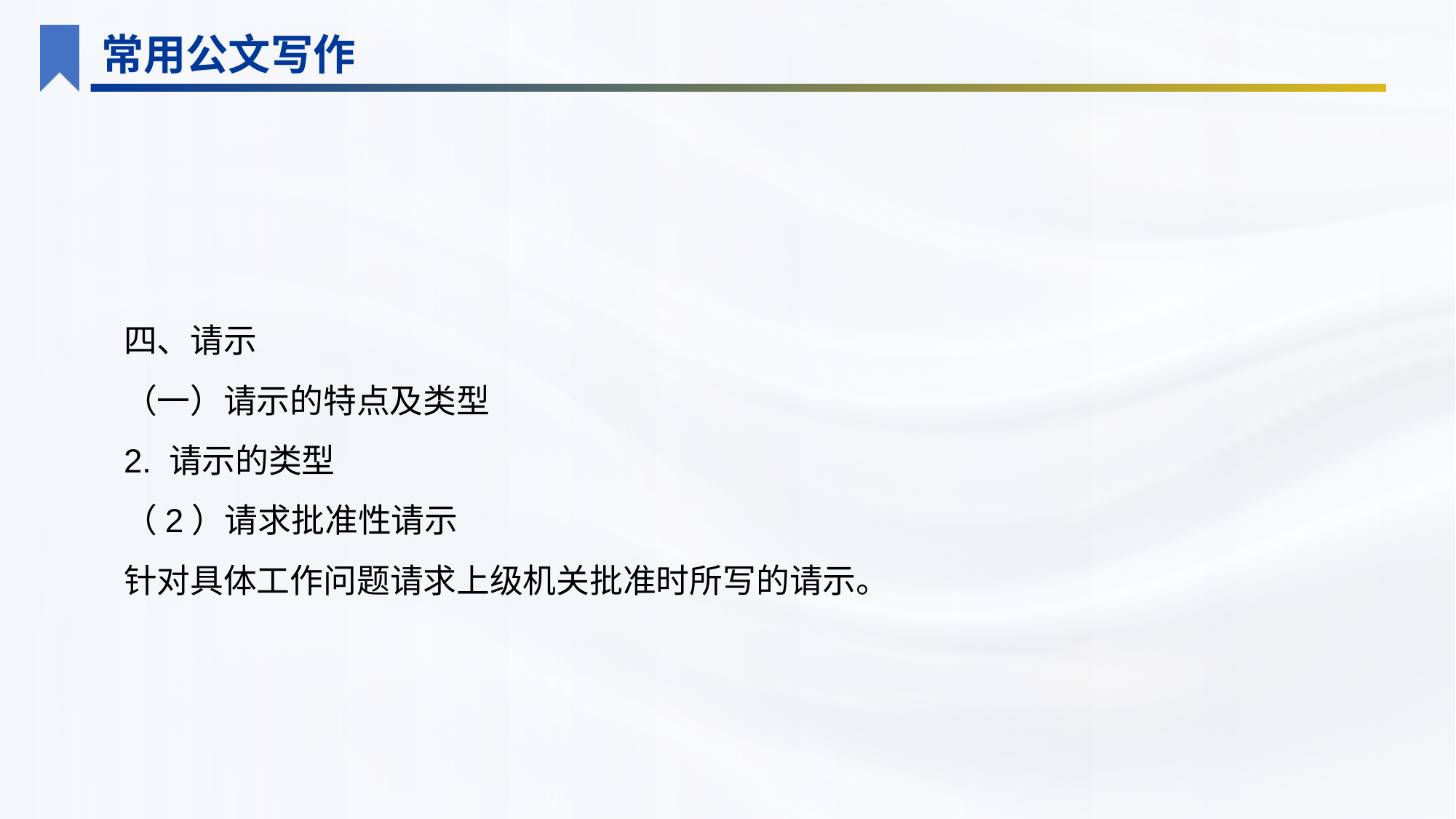

常用公文写作
四、请示
（一）请示的特点及类型
2. 请示的类型
（2）请求批准性请示
针对具体工作问题请求上级机关批准时所写的请示。